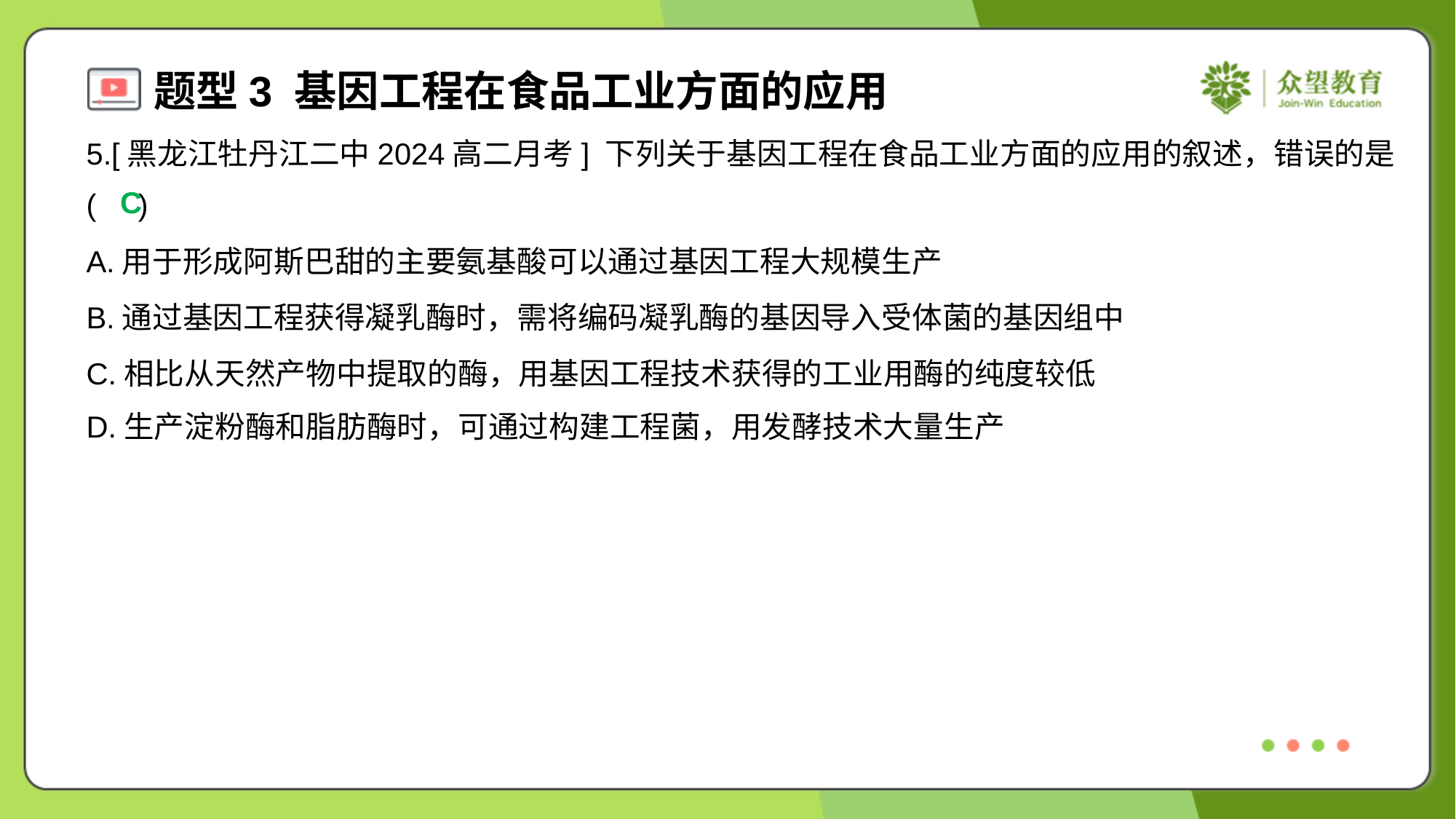

5.[黑龙江牡丹江二中2024高二月考] 下列关于基因工程在食品工业方面的应用的叙述，错误的是
(     )
C
A.用于形成阿斯巴甜的主要氨基酸可以通过基因工程大规模生产
B.通过基因工程获得凝乳酶时，需将编码凝乳酶的基因导入受体菌的基因组中
C.相比从天然产物中提取的酶，用基因工程技术获得的工业用酶的纯度较低
D.生产淀粉酶和脂肪酶时，可通过构建工程菌，用发酵技术大量生产